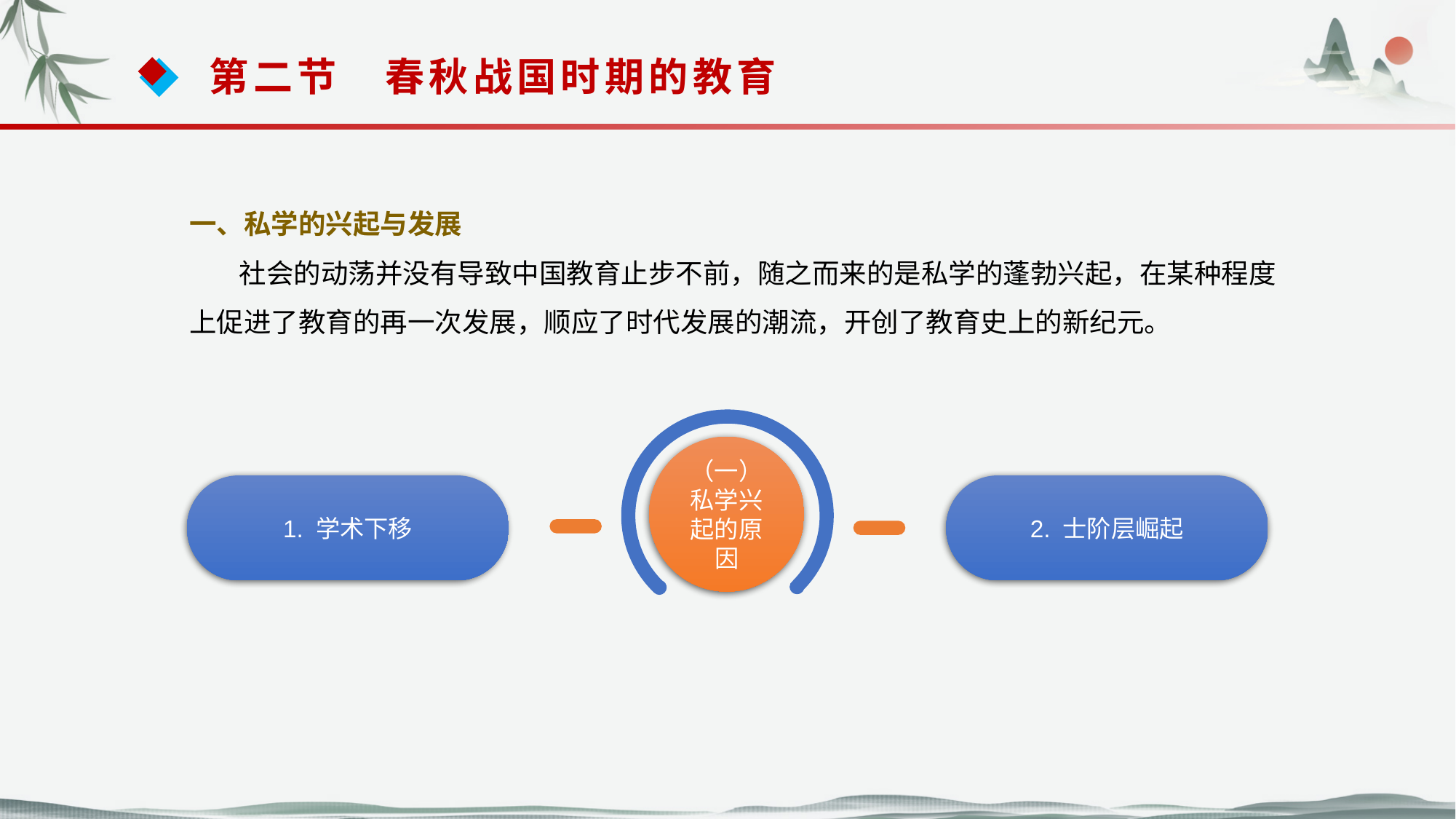

第二节　春秋战国时期的教育

一、私学的兴起与发展
       社会的动荡并没有导致中国教育止步不前，随之而来的是私学的蓬勃兴起，在某种程度
上促进了教育的再一次发展，顺应了时代发展的潮流，开创了教育史上的新纪元。

（一）私学兴起的原因
1. 学术下移

2. 士阶层崛起